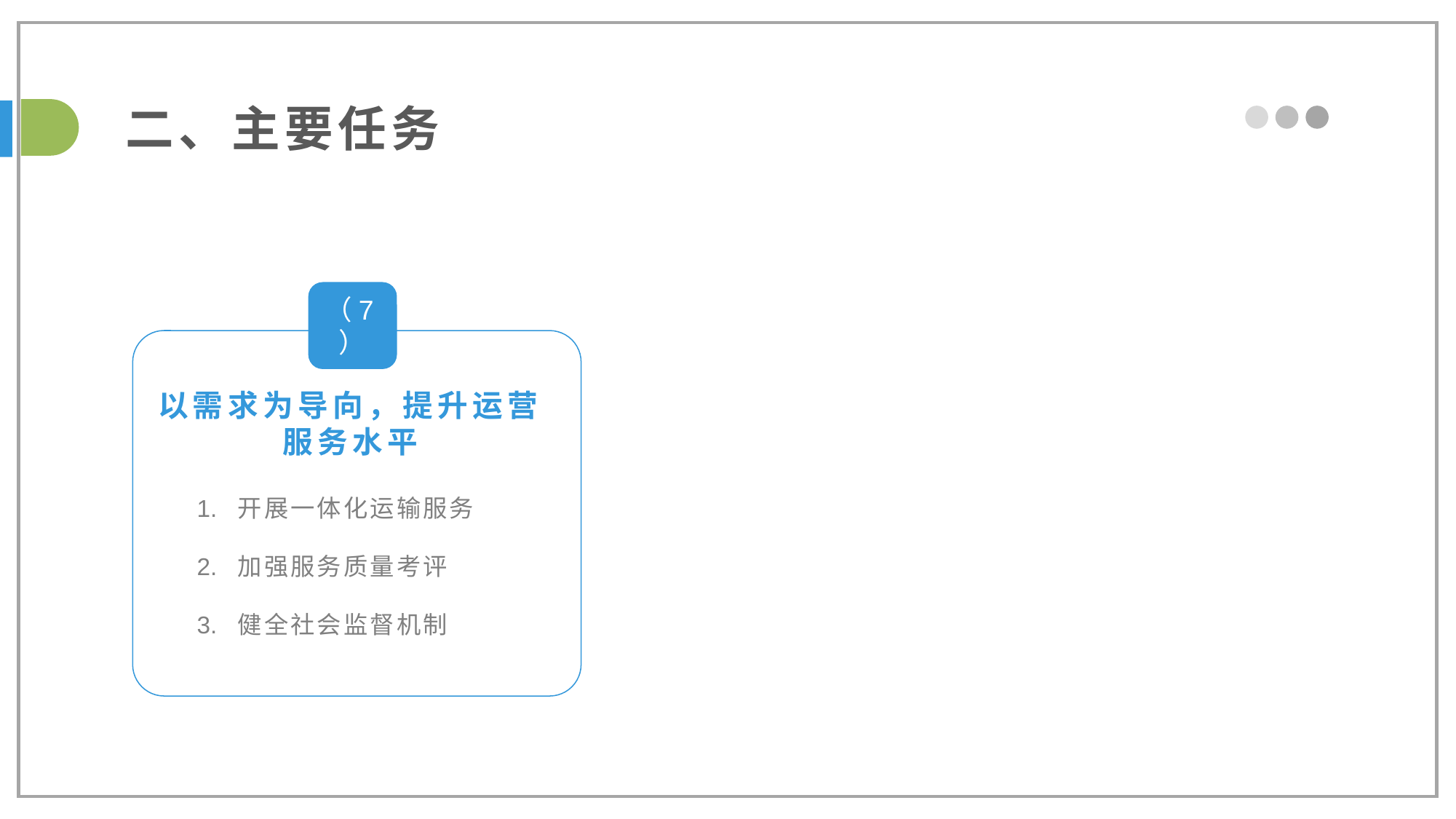

二、主要任务

（7）

以需求为导向，提升运营服务水平
开展一体化运输服务

加强服务质量考评

健全社会监督机制